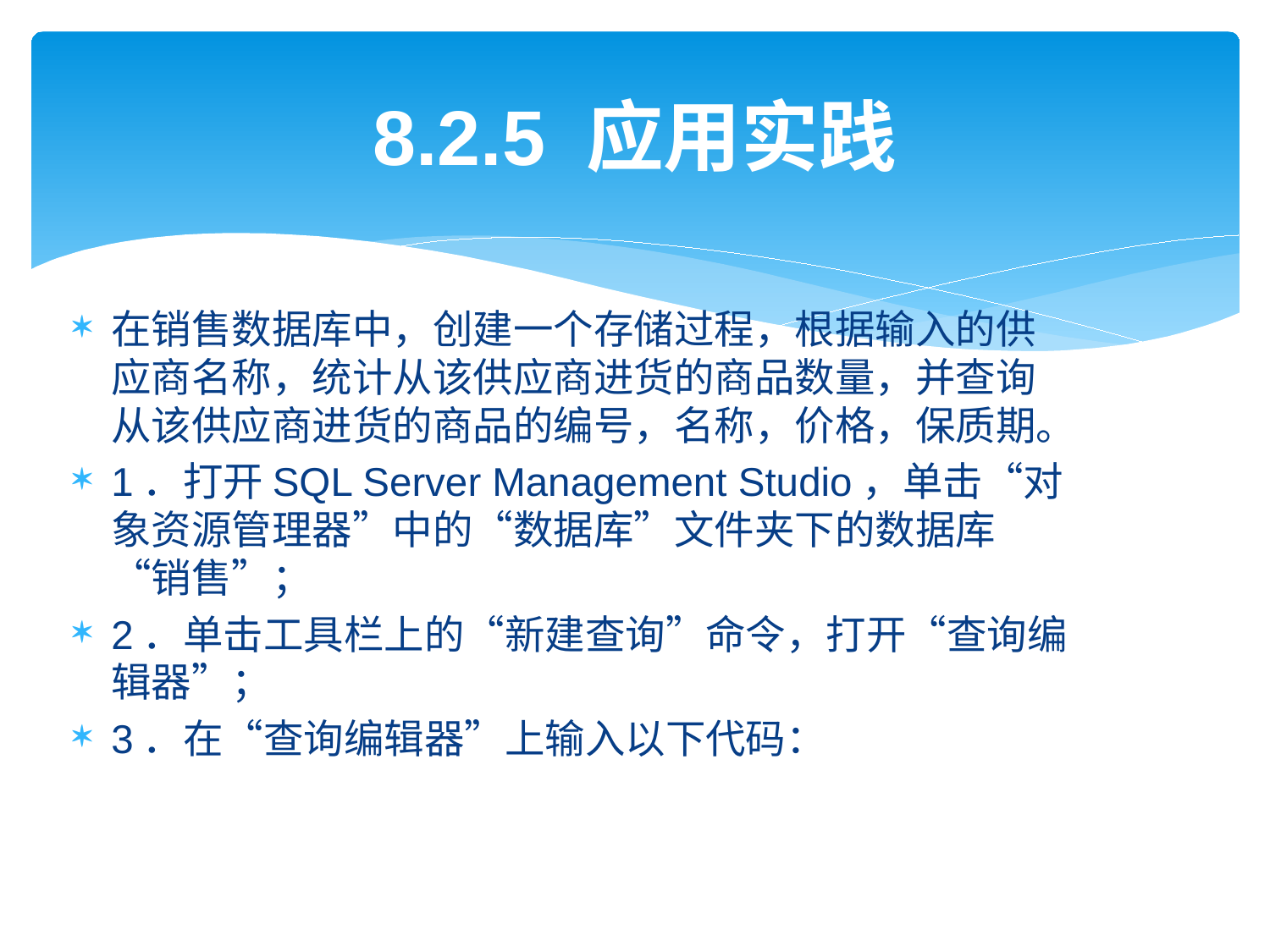

# 8.2.5 应用实践
在销售数据库中，创建一个存储过程，根据输入的供应商名称，统计从该供应商进货的商品数量，并查询从该供应商进货的商品的编号，名称，价格，保质期。
1．打开SQL Server Management Studio，单击“对象资源管理器”中的“数据库”文件夹下的数据库“销售”；
2．单击工具栏上的“新建查询”命令，打开“查询编辑器”；
3．在“查询编辑器”上输入以下代码：